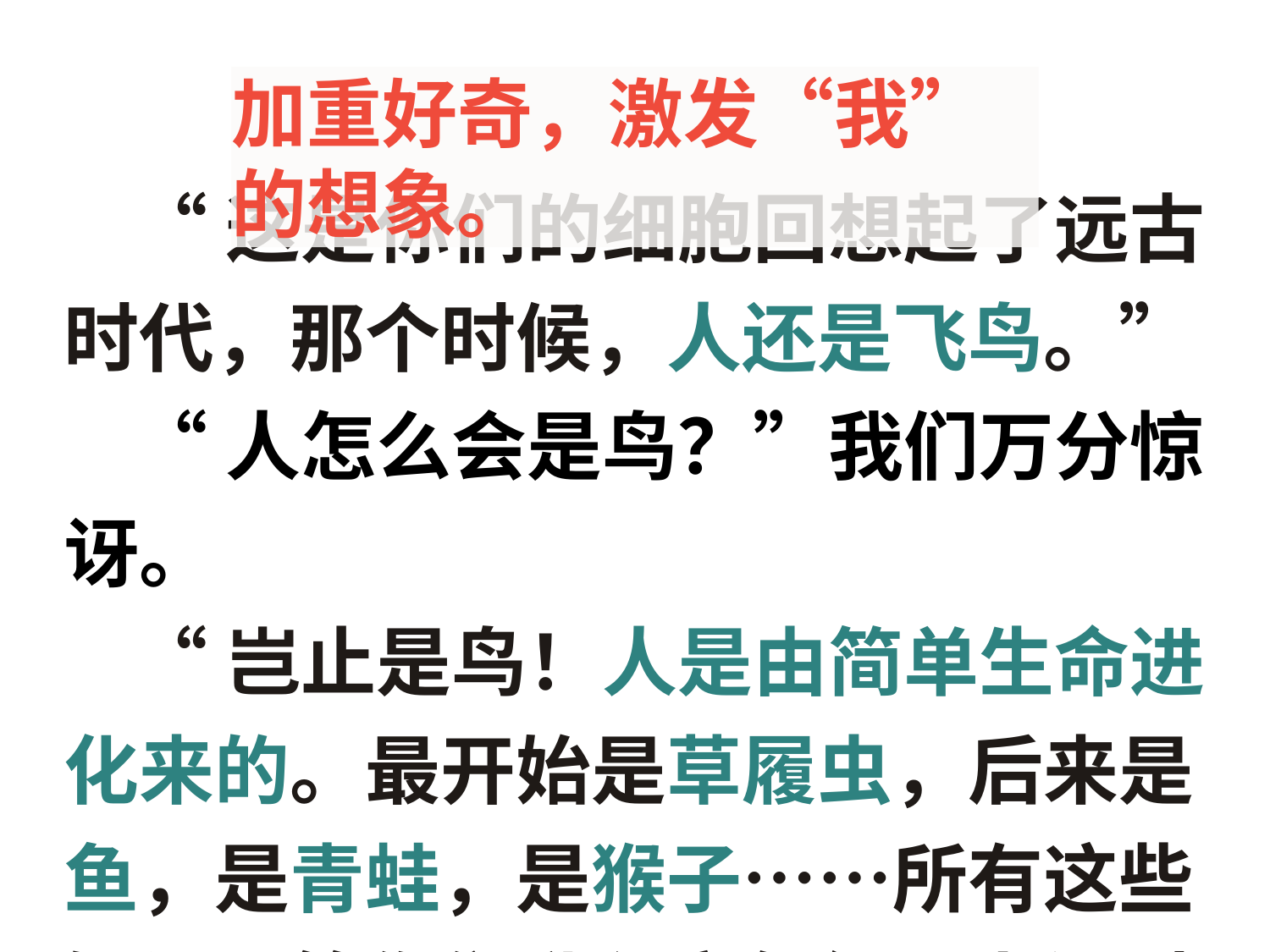

加重好奇，激发“我”的想象。
    “这是你们的细胞回想起了远古时代，那个时候，人还是飞鸟。”
    “人怎么会是鸟？”我们万分惊讶。
    “岂止是鸟！人是由简单生命进化来的。最开始是草履虫，后来是鱼，是青蛙，是猴子……所有这些知识，等你们升入高年级，上课时老师都会给你们讲解。”